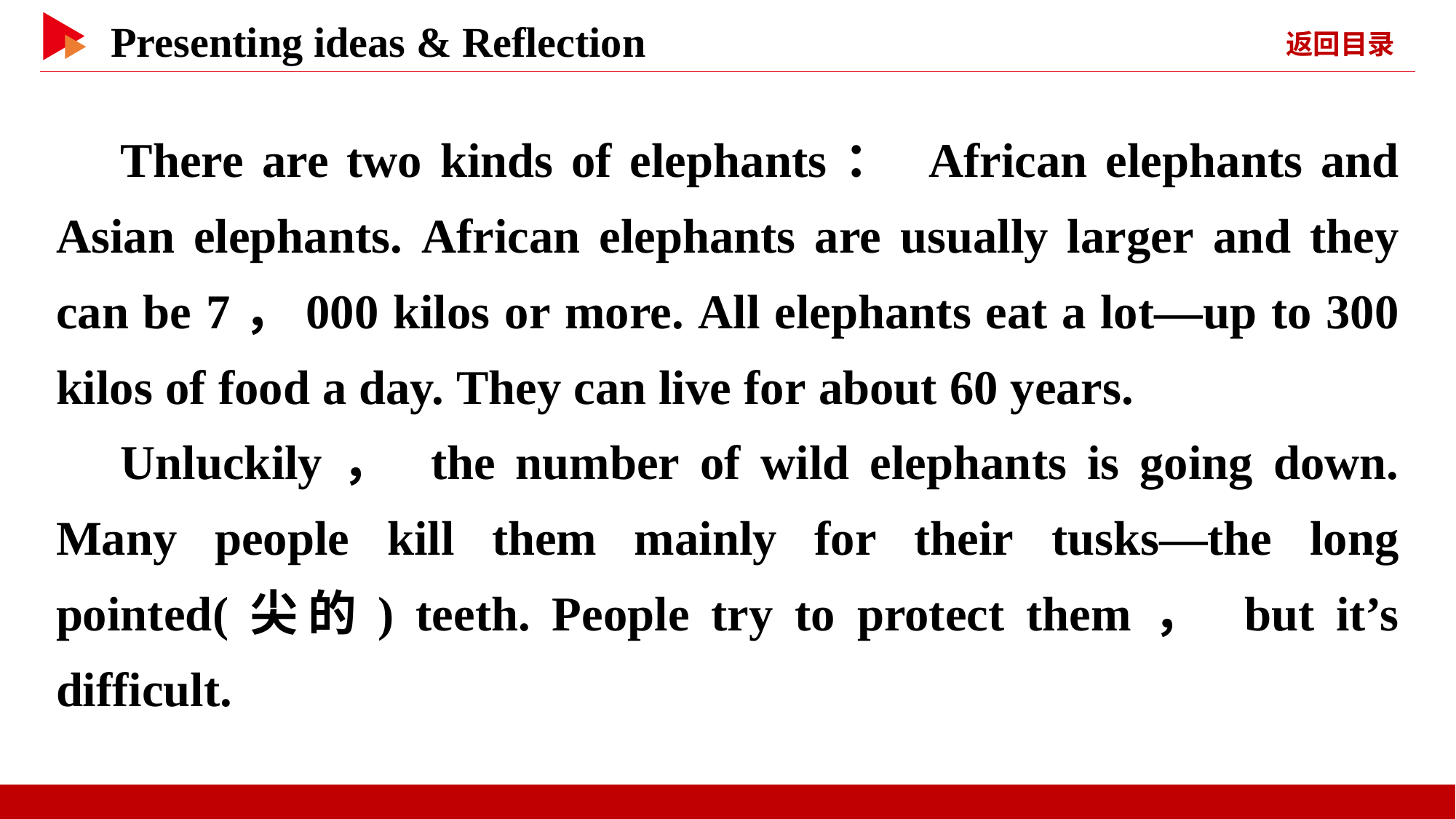

There are two kinds of elephants： African elephants and Asian elephants. African elephants are usually larger and they can be 7，000 kilos or more. All elephants eat a lot—up to 300 kilos of food a day. They can live for about 60 years.
Unluckily， the number of wild elephants is going down. Many people kill them mainly for their tusks—the long pointed(尖的) teeth. People try to protect them， but it’s difficult.